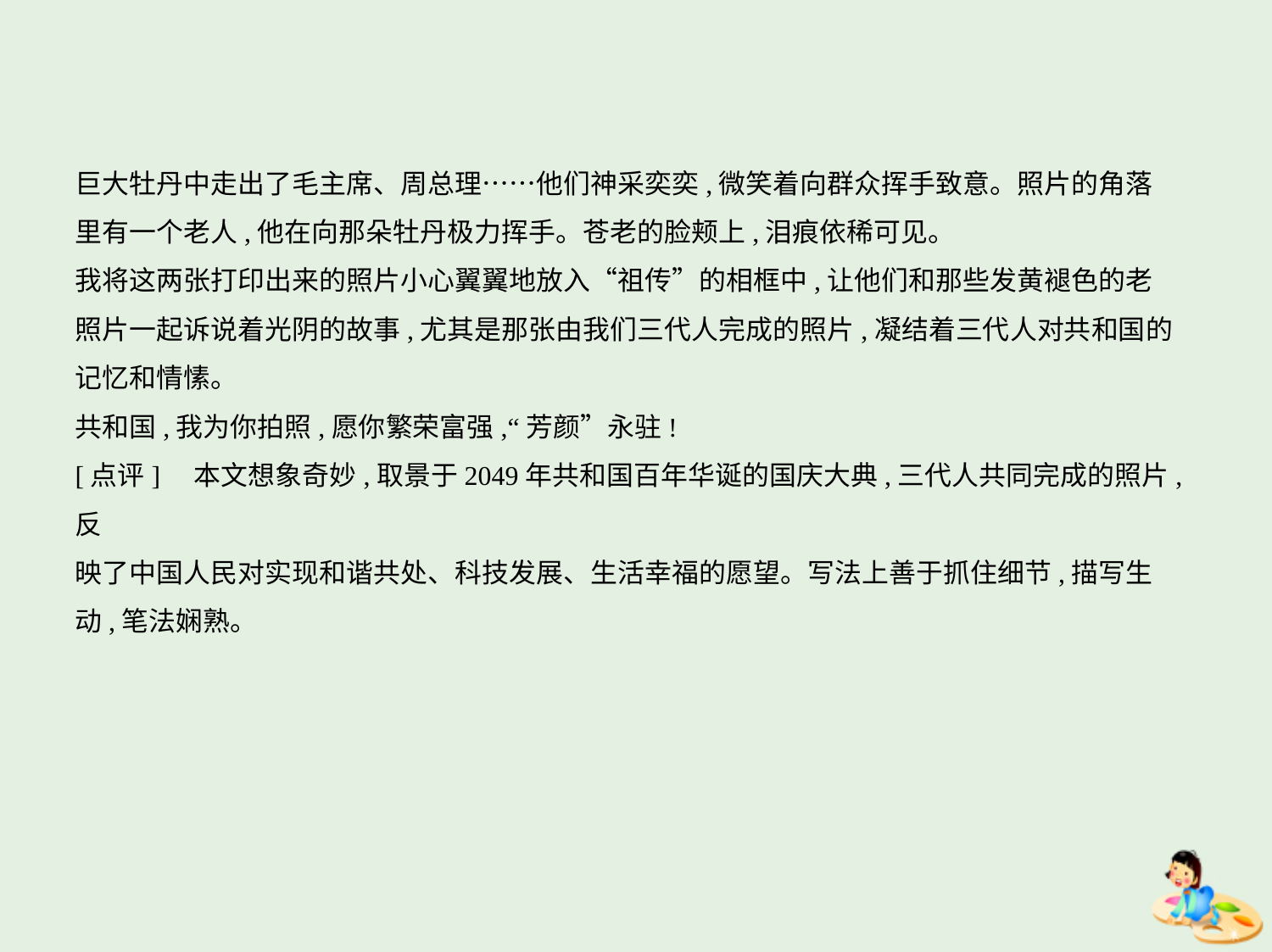

巨大牡丹中走出了毛主席、周总理……他们神采奕奕,微笑着向群众挥手致意。照片的角落
里有一个老人,他在向那朵牡丹极力挥手。苍老的脸颊上,泪痕依稀可见。
我将这两张打印出来的照片小心翼翼地放入“祖传”的相框中,让他们和那些发黄褪色的老
照片一起诉说着光阴的故事,尤其是那张由我们三代人完成的照片,凝结着三代人对共和国的
记忆和情愫。
共和国,我为你拍照,愿你繁荣富强,“芳颜”永驻!
[点评]　本文想象奇妙,取景于2049年共和国百年华诞的国庆大典,三代人共同完成的照片,反
映了中国人民对实现和谐共处、科技发展、生活幸福的愿望。写法上善于抓住细节,描写生
动,笔法娴熟。